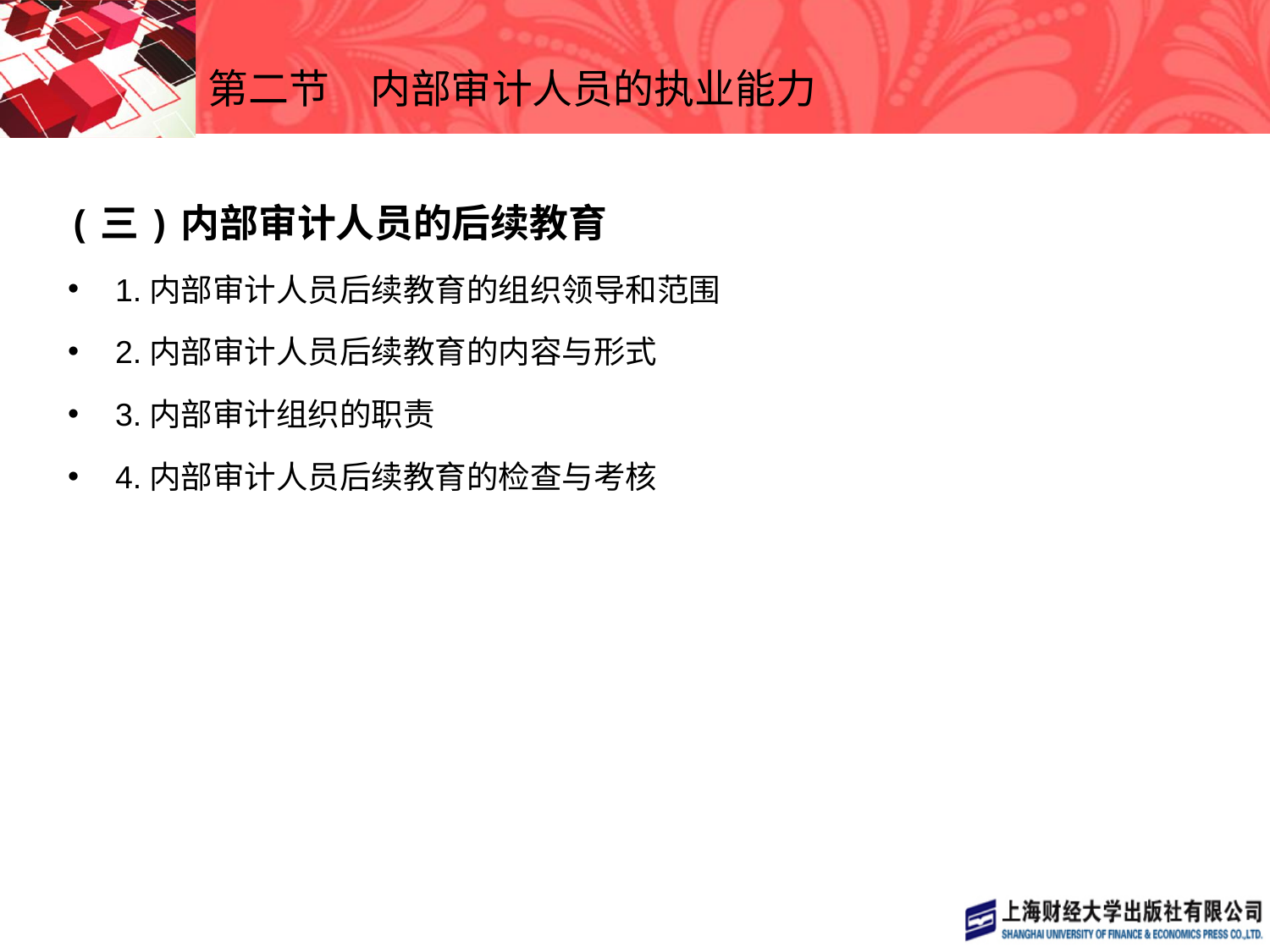

# 第二节　内部审计人员的执业能力
(三)内部审计人员的后续教育
1.内部审计人员后续教育的组织领导和范围
2.内部审计人员后续教育的内容与形式
3.内部审计组织的职责
4.内部审计人员后续教育的检查与考核